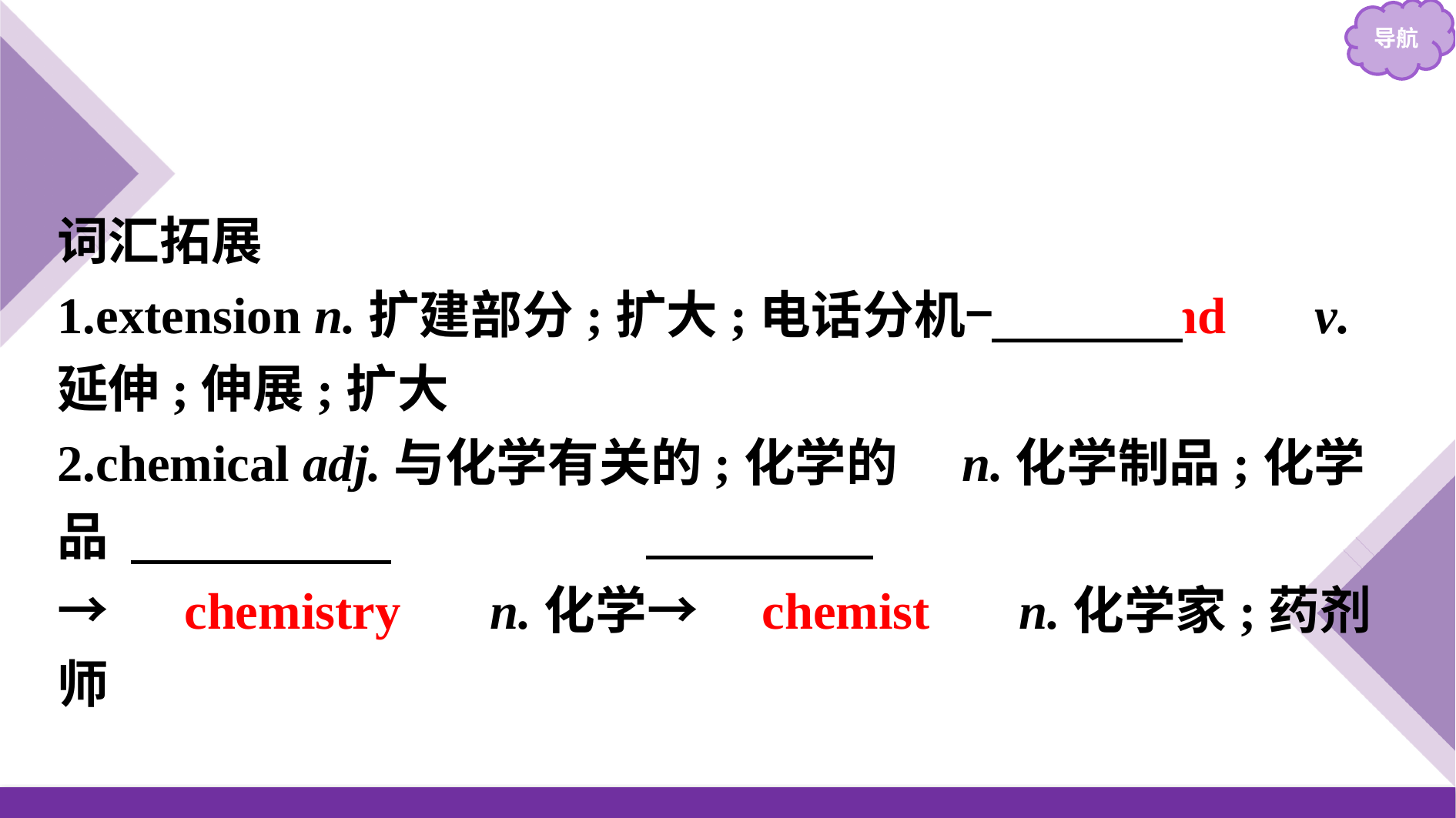

词汇拓展
1.extension n.扩建部分;扩大;电话分机→　extend　 v.延伸;伸展;扩大
2.chemical adj.与化学有关的;化学的　n.化学制品;化学品
→　chemistry　 n.化学→　chemist　 n.化学家;药剂师